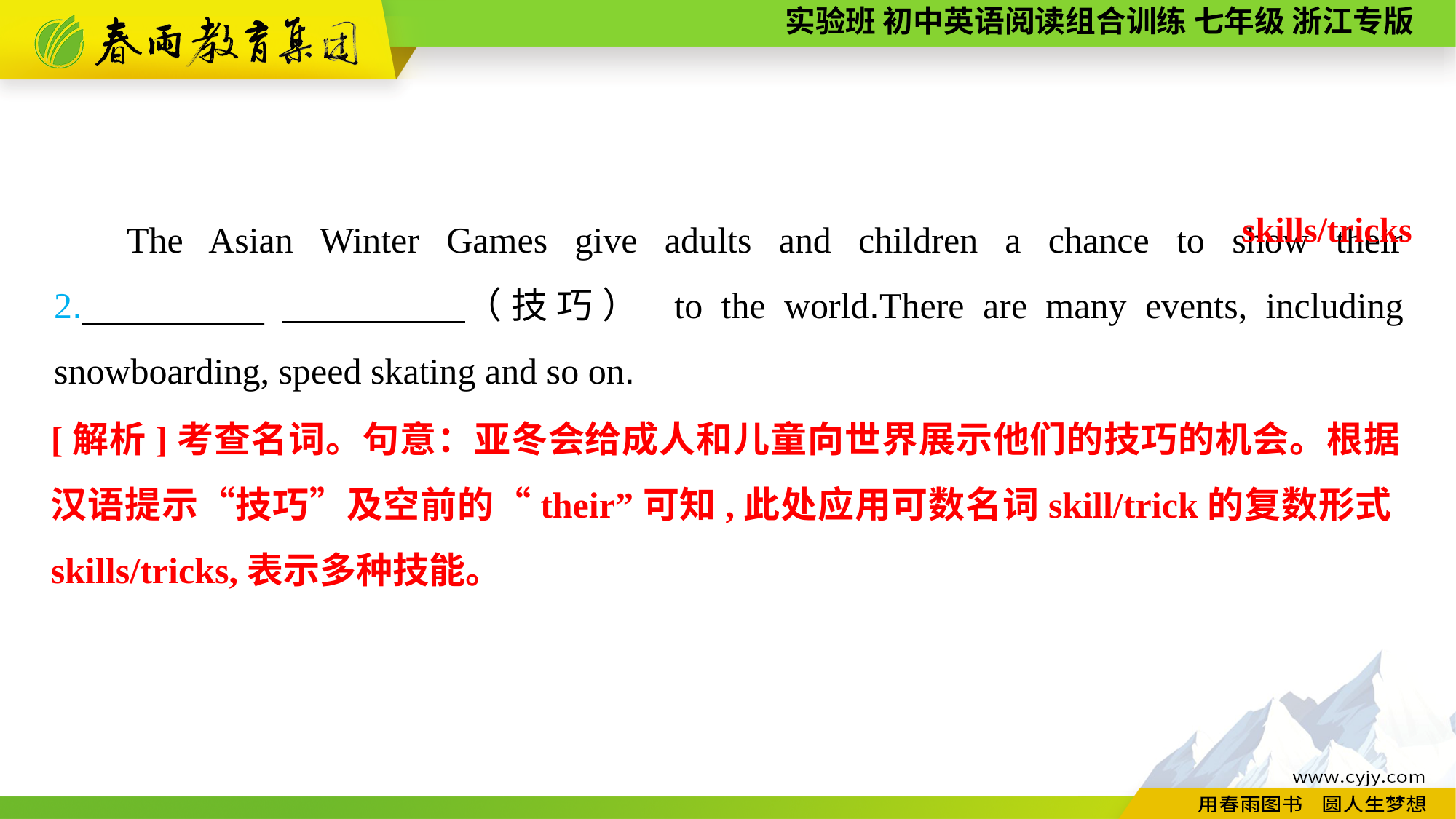

The Asian Winter Games give adults and children a chance to show their 2._________　　　　（技巧） to the world.There are many events, including snowboarding, speed skating and so on.
skills/tricks
[解析]考查名词。句意：亚冬会给成人和儿童向世界展示他们的技巧的机会。根据汉语提示“技巧”及空前的“their”可知,此处应用可数名词skill/trick的复数形式skills/tricks,表示多种技能。